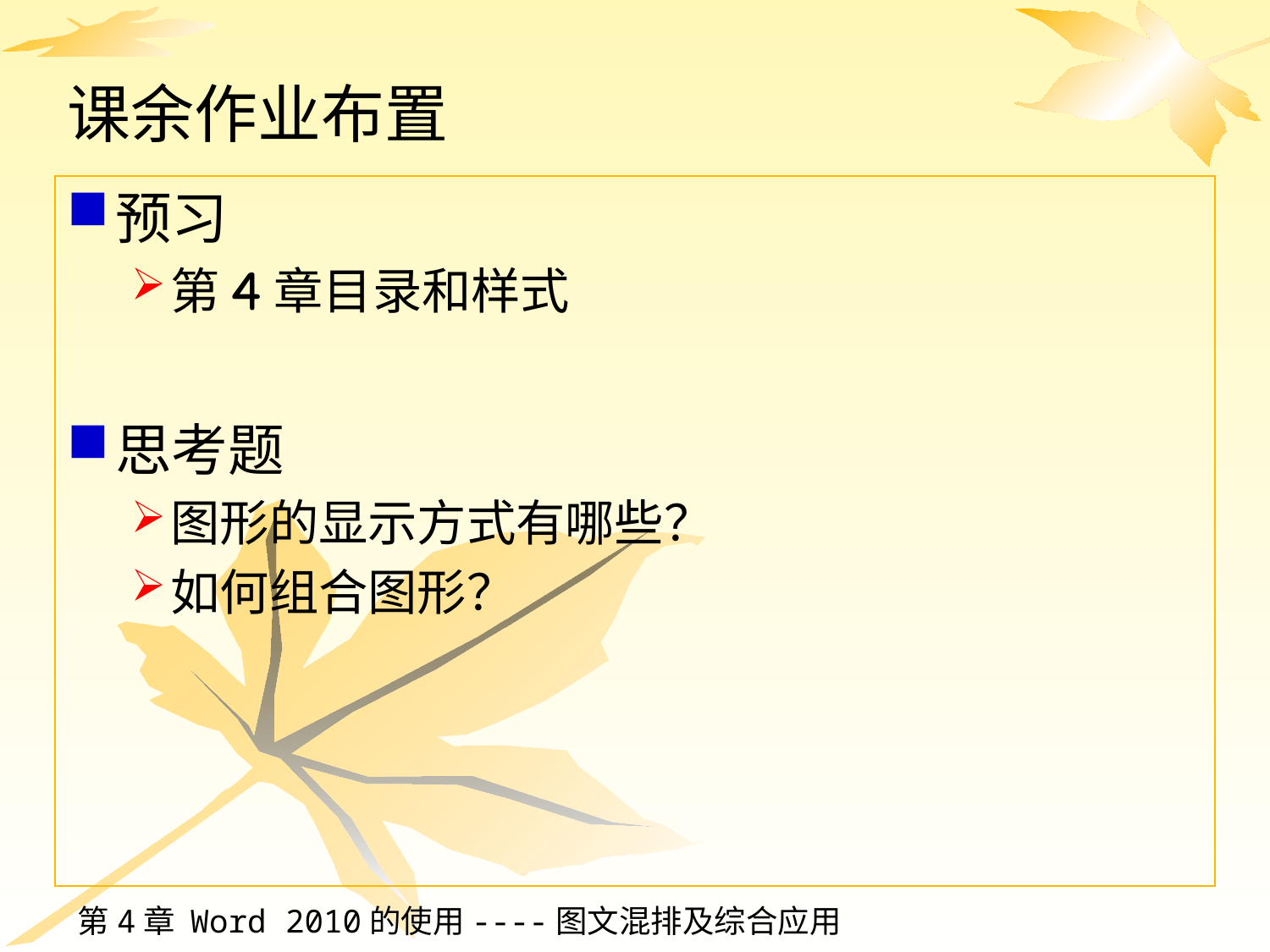

# 课余作业布置
预习
第4章目录和样式

思考题
图形的显示方式有哪些？
如何组合图形？